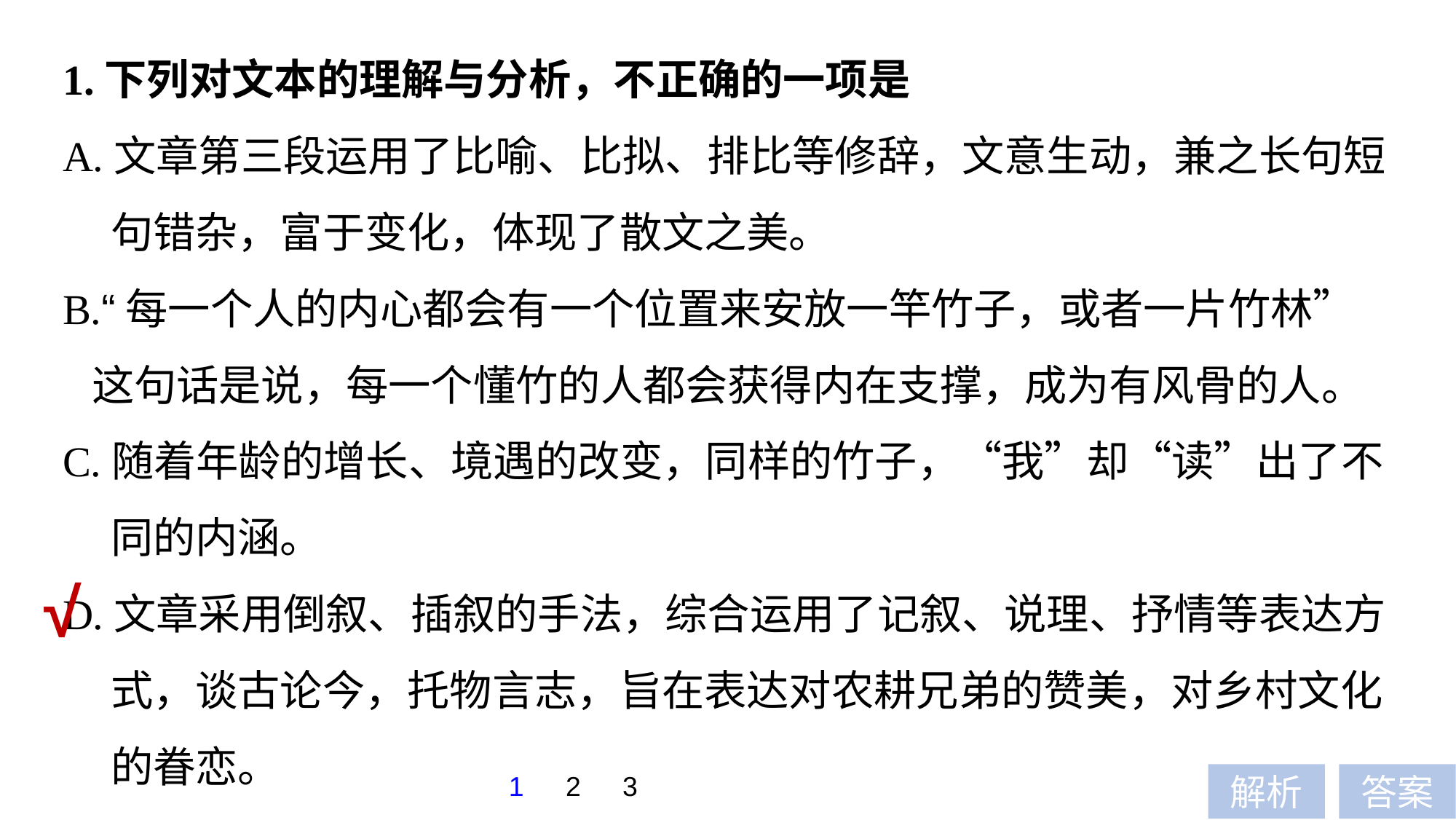

1.下列对文本的理解与分析，不正确的一项是
A.文章第三段运用了比喻、比拟、排比等修辞，文意生动，兼之长句短
    句错杂，富于变化，体现了散文之美。
B.“每一个人的内心都会有一个位置来安放一竿竹子，或者一片竹林”
  这句话是说，每一个懂竹的人都会获得内在支撑，成为有风骨的人。
C.随着年龄的增长、境遇的改变，同样的竹子，“我”却“读”出了不
    同的内涵。
D.文章采用倒叙、插叙的手法，综合运用了记叙、说理、抒情等表达方
    式，谈古论今，托物言志，旨在表达对农耕兄弟的赞美，对乡村文化
    的眷恋。
√
1
2
3
解析
答案